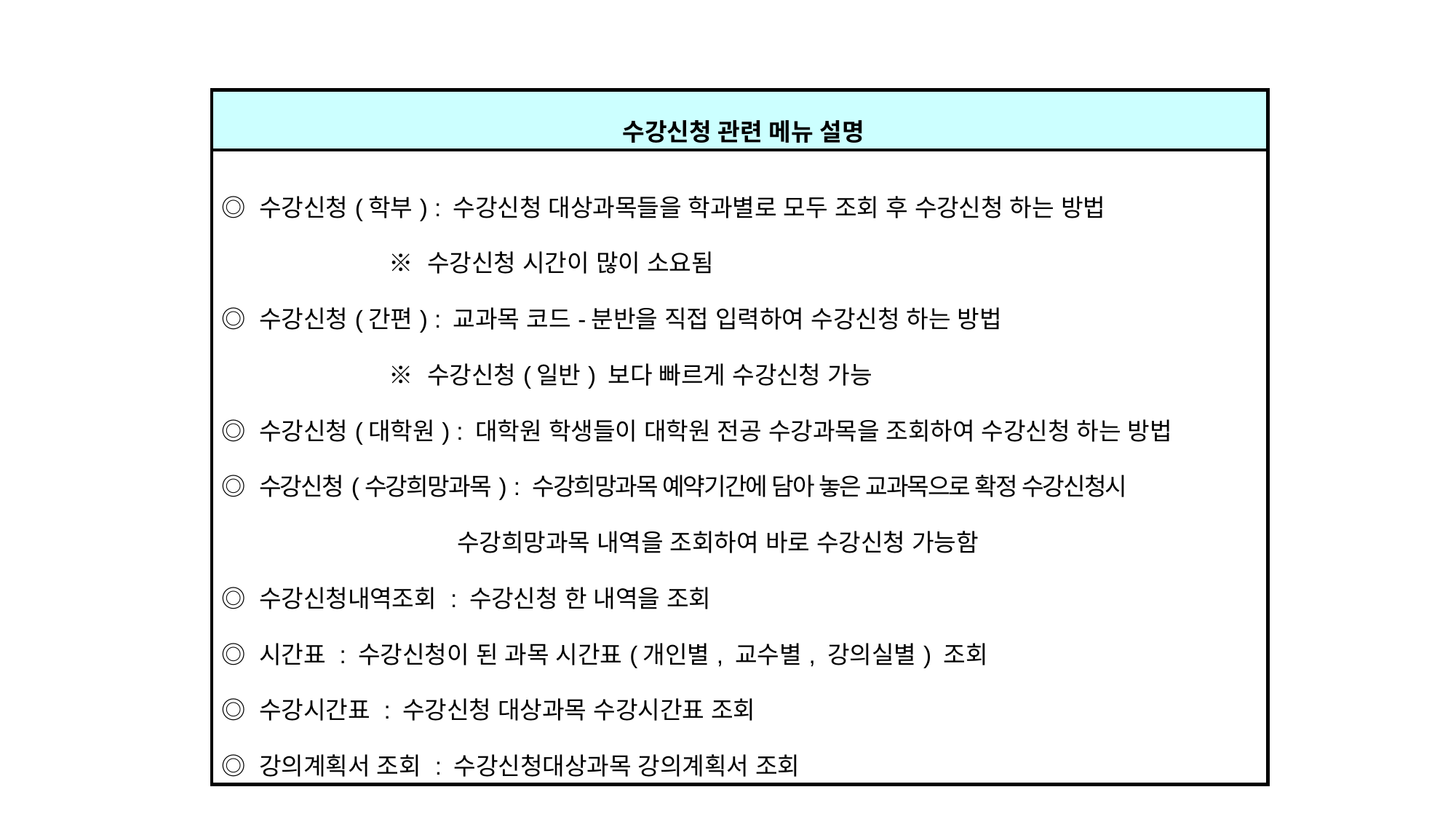

| 수강신청 관련 메뉴 설명 |
| --- |
| ◎ 수강신청(학부) : 수강신청 대상과목들을 학과별로 모두 조회 후 수강신청 하는 방법 ※ 수강신청 시간이 많이 소요됨 ◎ 수강신청(간편) : 교과목 코드-분반을 직접 입력하여 수강신청 하는 방법 ※ 수강신청(일반) 보다 빠르게 수강신청 가능 ◎ 수강신청(대학원) : 대학원 학생들이 대학원 전공 수강과목을 조회하여 수강신청 하는 방법 ◎ 수강신청(수강희망과목) : 수강희망과목 예약기간에 담아 놓은 교과목으로 확정 수강신청시 수강희망과목 내역을 조회하여 바로 수강신청 가능함 ◎ 수강신청내역조회 : 수강신청 한 내역을 조회 ◎ 시간표 : 수강신청이 된 과목 시간표(개인별, 교수별, 강의실별) 조회 ◎ 수강시간표 : 수강신청 대상과목 수강시간표 조회 ◎ 강의계획서 조회 : 수강신청대상과목 강의계획서 조회 |